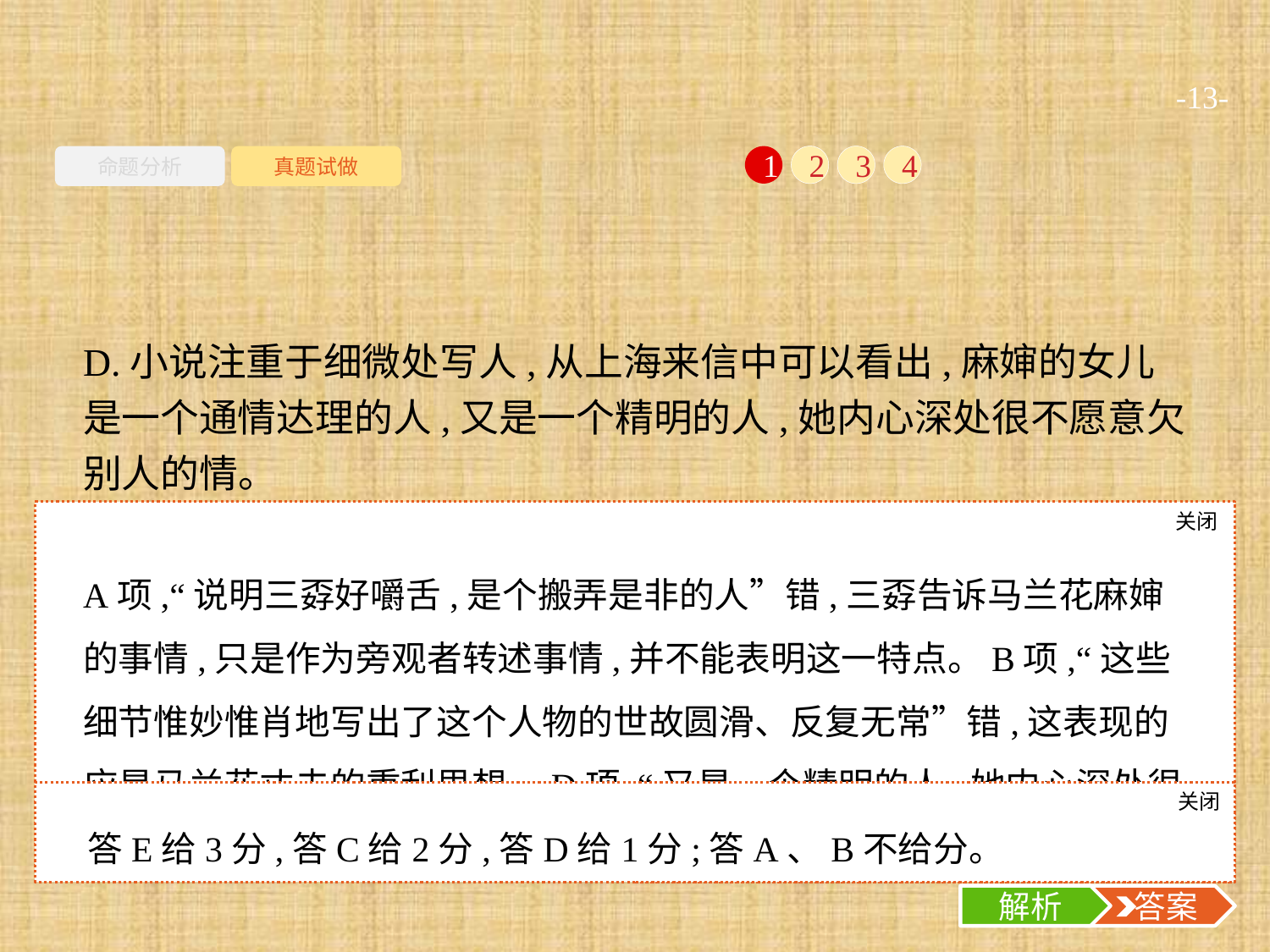

-13-
命题分析
真题试做
1
2
3
4
D.小说注重于细微处写人,从上海来信中可以看出,麻婶的女儿是一个通情达理的人,又是一个精明的人,她内心深处很不愿意欠别人的情。
E.发生在马兰花与麻婶两家之间的故事温馨动人,其中也蕴含着作者对当下社会伦理道德和人际关系的忧虑与反思,这是小说的深刻之处。

关闭
解析

A项,“说明三孬好嚼舌,是个搬弄是非的人”错,三孬告诉马兰花麻婶的事情,只是作为旁观者转述事情,并不能表明这一特点。B项,“这些细节惟妙惟肖地写出了这个人物的世故圆滑、反复无常”错,这表现的应是马兰花丈夫的重利思想。D项,“又是一个精明的人,她内心深处很不愿意欠别人的情”错,这更多的是表明麻婶的女儿知恩图报的品质。
关闭

解析
  答案

答E给3分,答C给2分,答D给1分;答A、B不给分。
解析
  答案